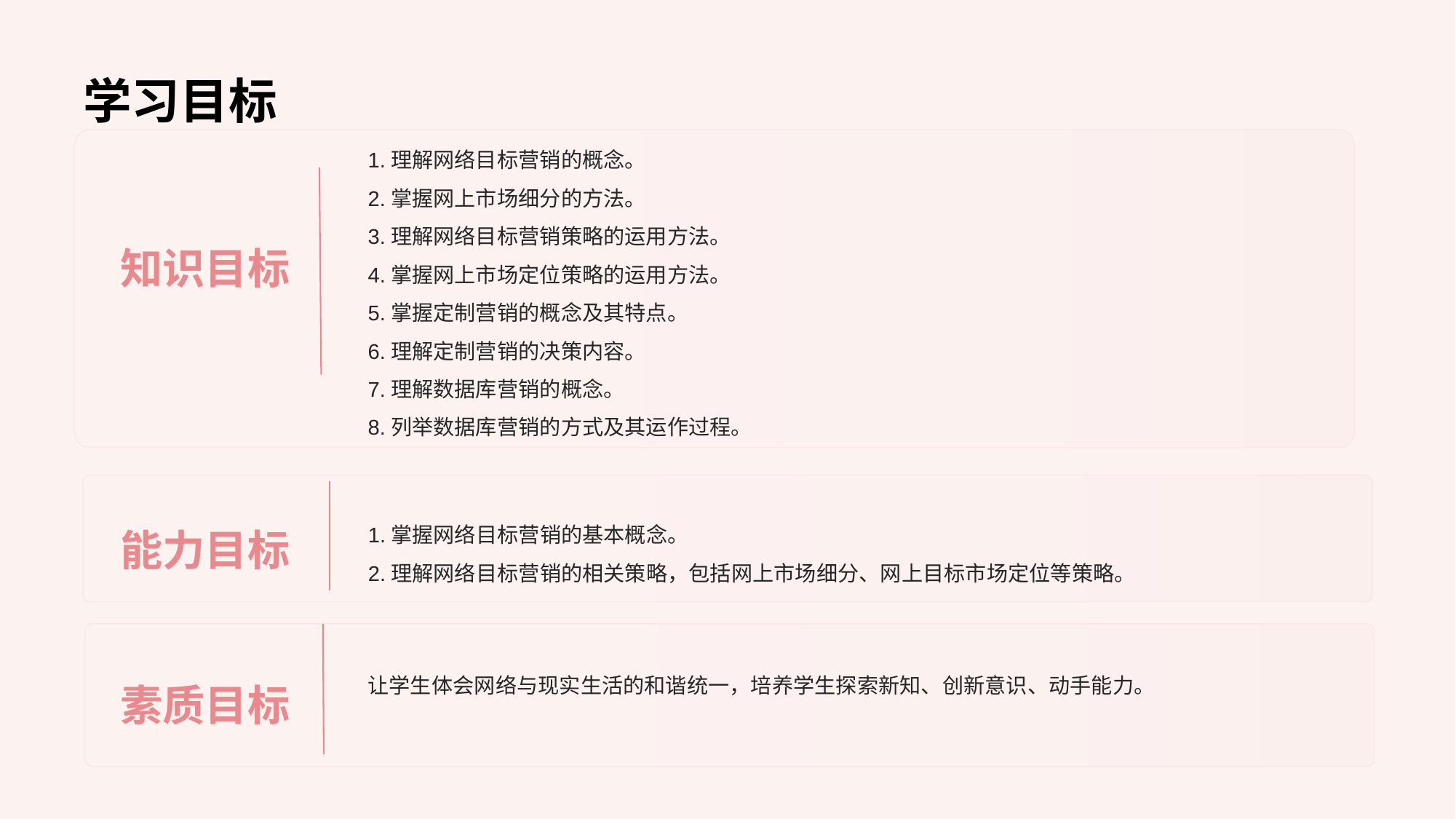

# 学习目标

知识目标
1.理解网络目标营销的概念。
2.掌握网上市场细分的方法。
3.理解网络目标营销策略的运用方法。
4.掌握网上市场定位策略的运用方法。
5.掌握定制营销的概念及其特点。
6.理解定制营销的决策内容。
7.理解数据库营销的概念。
8.列举数据库营销的方式及其运作过程。

能力目标
1.掌握网络目标营销的基本概念。
2.理解网络目标营销的相关策略，包括网上市场细分、网上目标市场定位等策略。

素质目标
让学生体会网络与现实生活的和谐统一，培养学生探索新知、创新意识、动手能力。